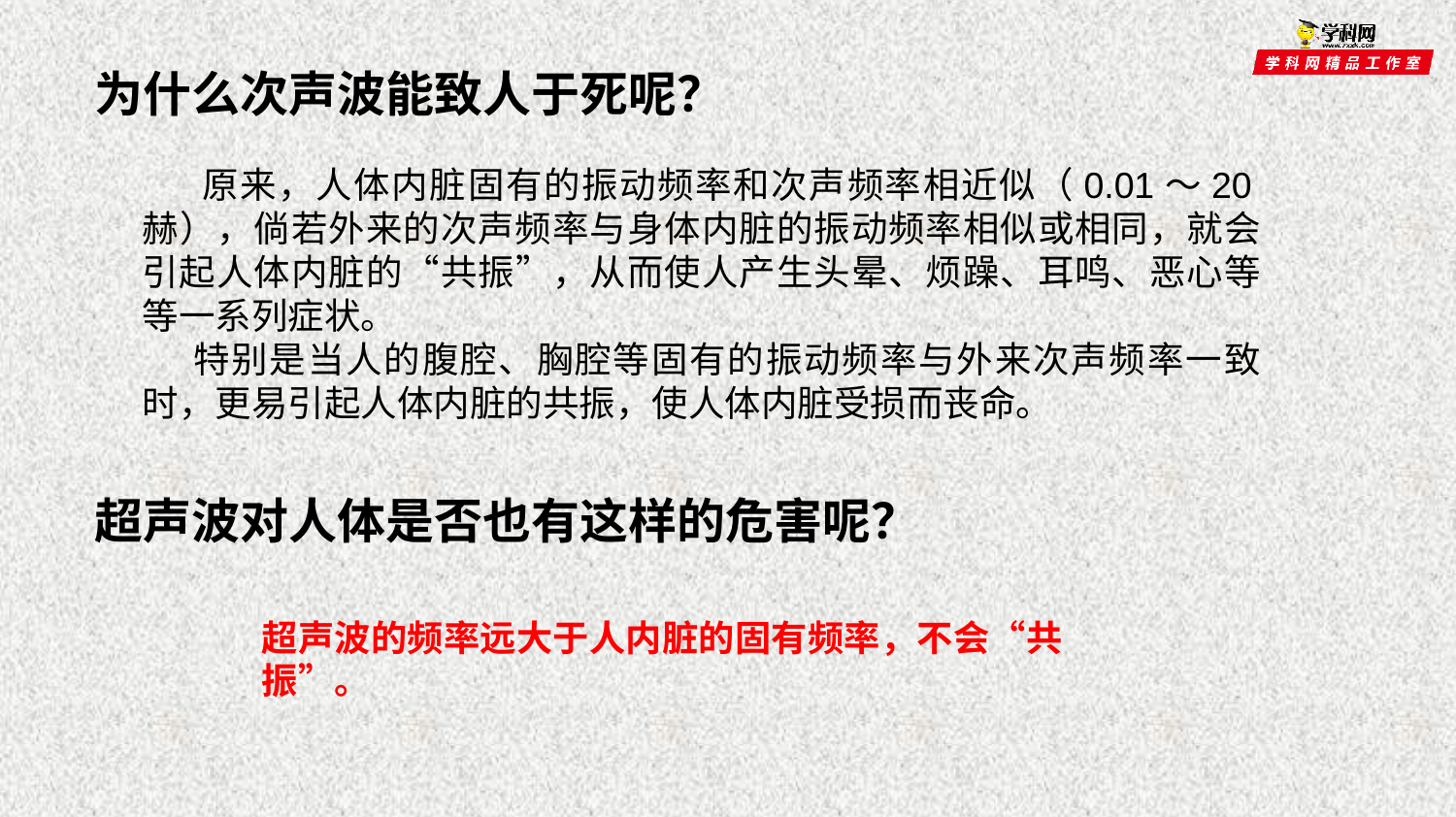

为什么次声波能致人于死呢？
     原来，人体内脏固有的振动频率和次声频率相近似（0.01～20赫），倘若外来的次声频率与身体内脏的振动频率相似或相同，就会引起人体内脏的“共振”，从而使人产生头晕、烦躁、耳鸣、恶心等等一系列症状。
    特别是当人的腹腔、胸腔等固有的振动频率与外来次声频率一致时，更易引起人体内脏的共振，使人体内脏受损而丧命。
超声波对人体是否也有这样的危害呢？
超声波的频率远大于人内脏的固有频率，不会“共振”。